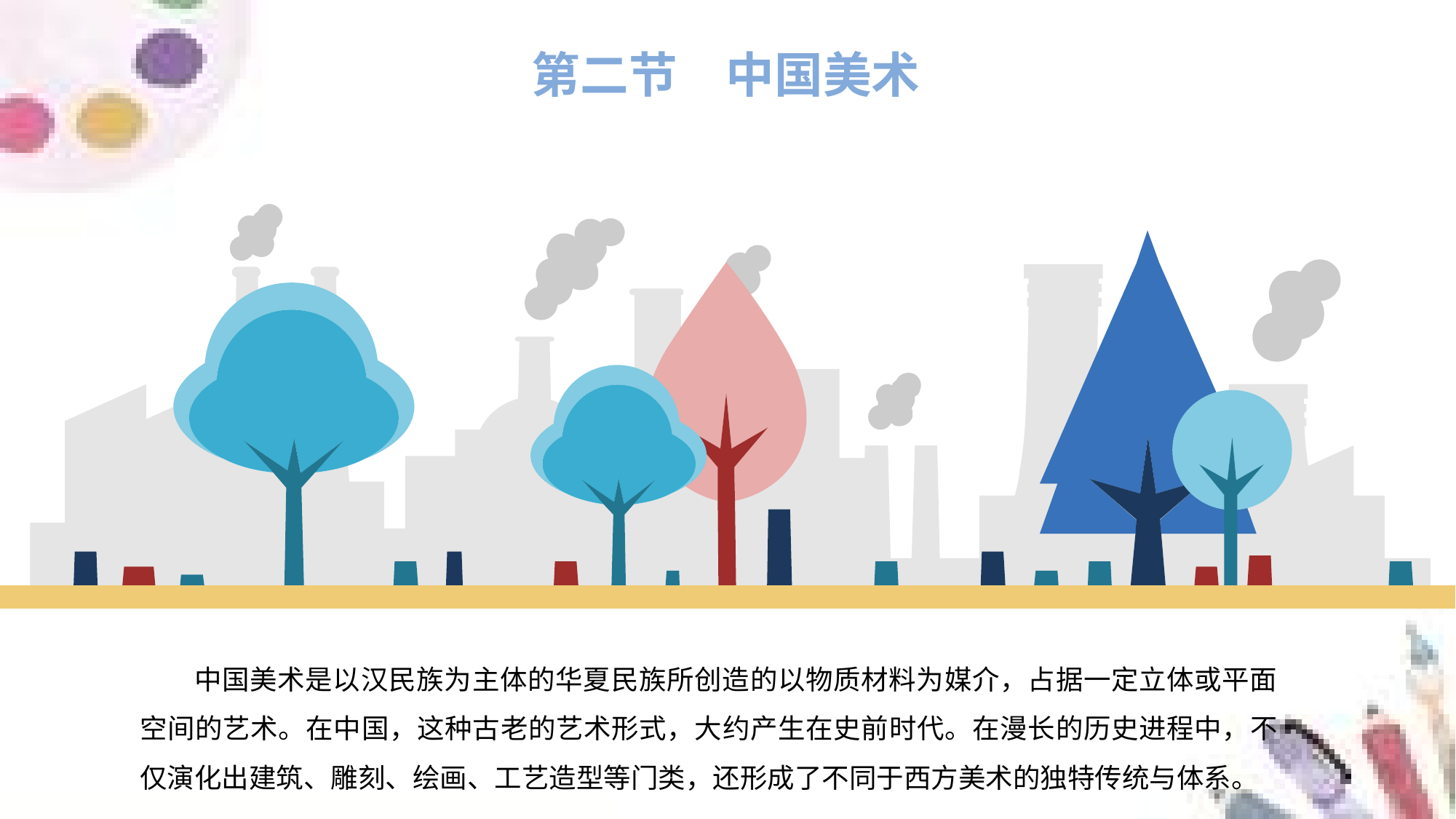

第二节　中国美术

中国美术是以汉民族为主体的华夏民族所创造的以物质材料为媒介，占据一定立体或平面空间的艺术。在中国，这种古老的艺术形式，大约产生在史前时代。在漫长的历史进程中，不仅演化出建筑、雕刻、绘画、工艺造型等门类，还形成了不同于西方美术的独特传统与体系。